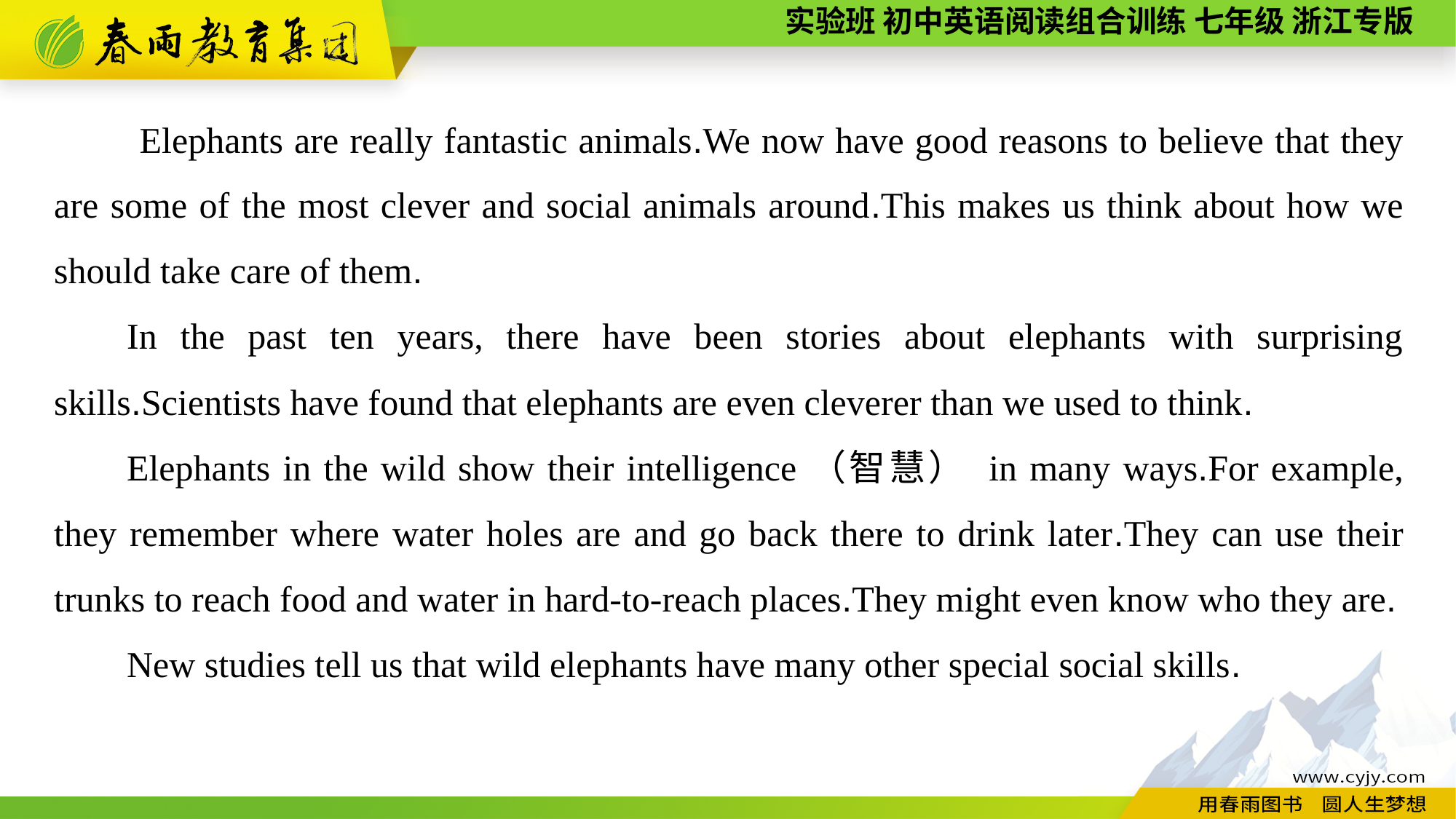

Elephants are really fantastic animals.We now have good reasons to believe that they are some of the most clever and social animals around.This makes us think about how we should take care of them.
In the past ten years, there have been stories about elephants with surprising skills.Scientists have found that elephants are even cleverer than we used to think.
Elephants in the wild show their intelligence（智慧） in many ways.For example, they remember where water holes are and go back there to drink later.They can use their trunks to reach food and water in hard-to-reach places.They might even know who they are.
New studies tell us that wild elephants have many other special social skills.